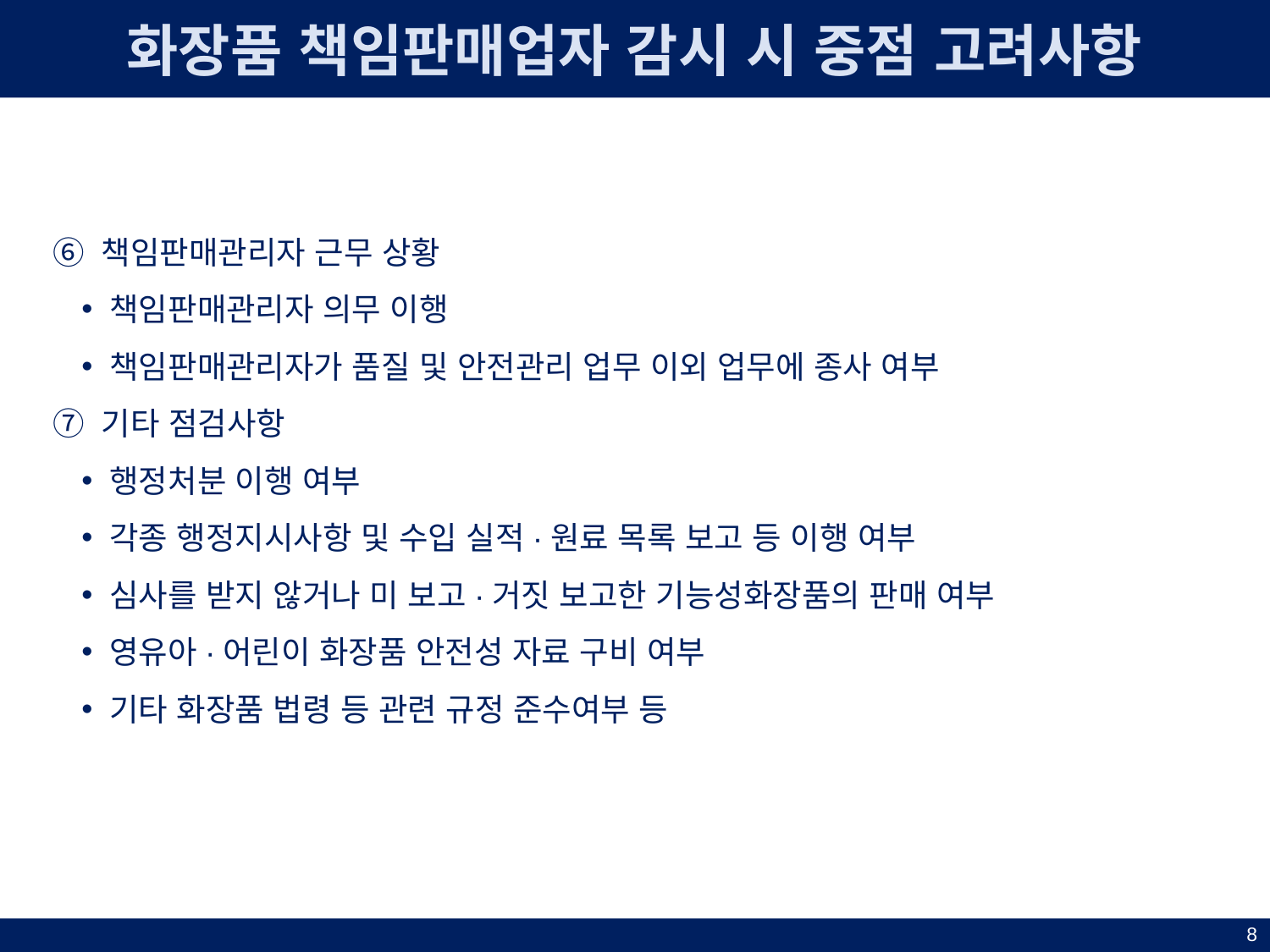

화장품 책임판매업자 감시 시 중점 고려사항
⑥ 책임판매관리자 근무 상황
책임판매관리자 의무 이행
책임판매관리자가 품질 및 안전관리 업무 이외 업무에 종사 여부
⑦ 기타 점검사항
행정처분 이행 여부
각종 행정지시사항 및 수입 실적·원료 목록 보고 등 이행 여부
심사를 받지 않거나 미 보고·거짓 보고한 기능성화장품의 판매 여부
영유아·어린이 화장품 안전성 자료 구비 여부
기타 화장품 법령 등 관련 규정 준수여부 등
8